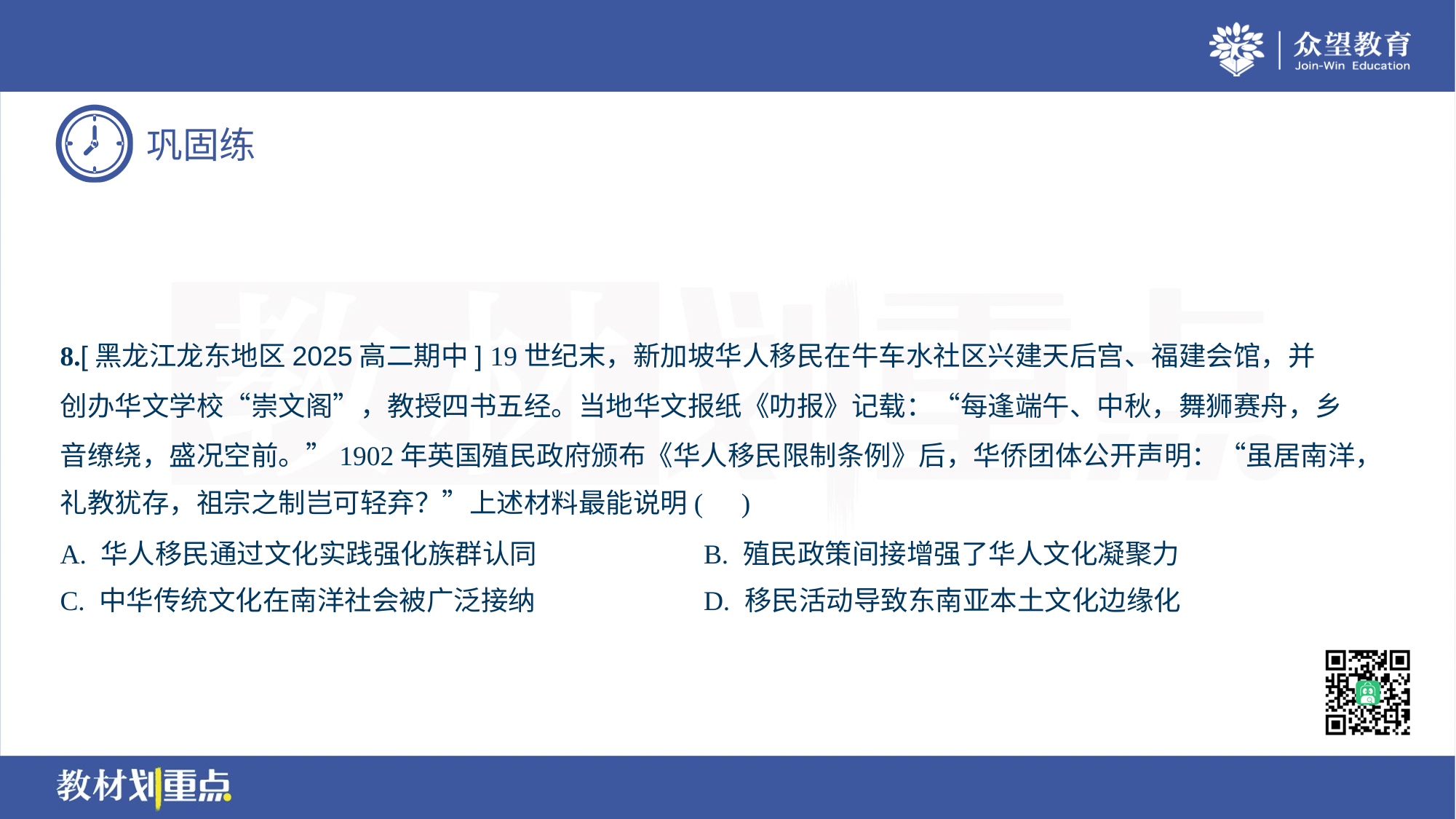

8.[黑龙江龙东地区2025高二期中] 19世纪末，新加坡华人移民在牛车水社区兴建天后宫、福建会馆，并
创办华文学校“崇文阁”，教授四书五经。当地华文报纸《叻报》记载：“每逢端午、中秋，舞狮赛舟，乡
音缭绕，盛况空前。”1902年英国殖民政府颁布《华人移民限制条例》后，华侨团体公开声明：“虽居南洋，
礼教犹存，祖宗之制岂可轻弃？”上述材料最能说明(     )
A. 华人移民通过文化实践强化族群认同	B. 殖民政策间接增强了华人文化凝聚力
C. 中华传统文化在南洋社会被广泛接纳	D. 移民活动导致东南亚本土文化边缘化